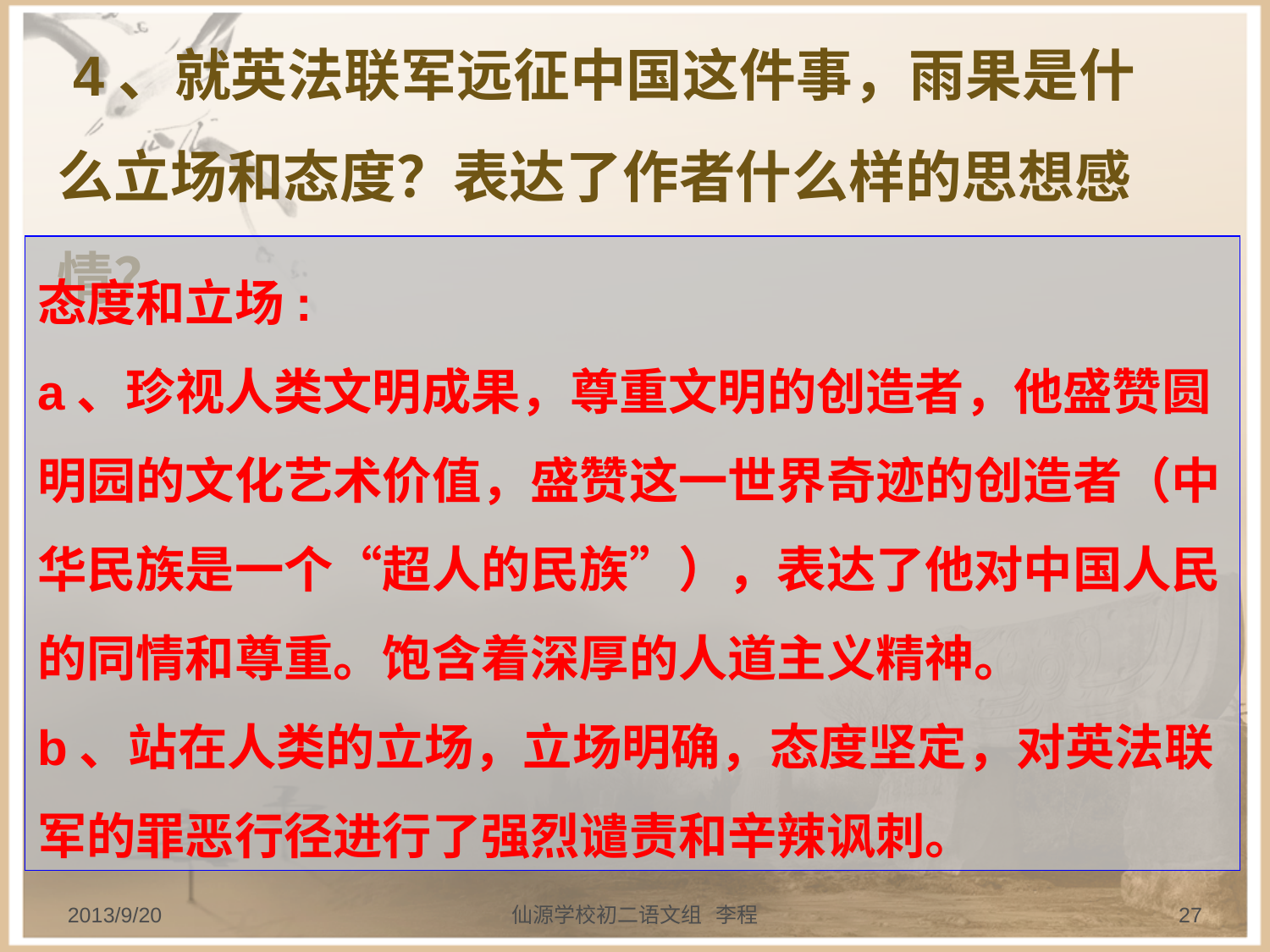

4、就英法联军远征中国这件事，雨果是什么立场和态度？表达了作者什么样的思想感情？
态度和立场:
a、珍视人类文明成果，尊重文明的创造者，他盛赞圆明园的文化艺术价值，盛赞这一世界奇迹的创造者（中华民族是一个“超人的民族”），表达了他对中国人民的同情和尊重。饱含着深厚的人道主义精神。
b、站在人类的立场，立场明确，态度坚定，对英法联军的罪恶行径进行了强烈谴责和辛辣讽刺。

2013/9/20
仙源学校初二语文组   李程
27